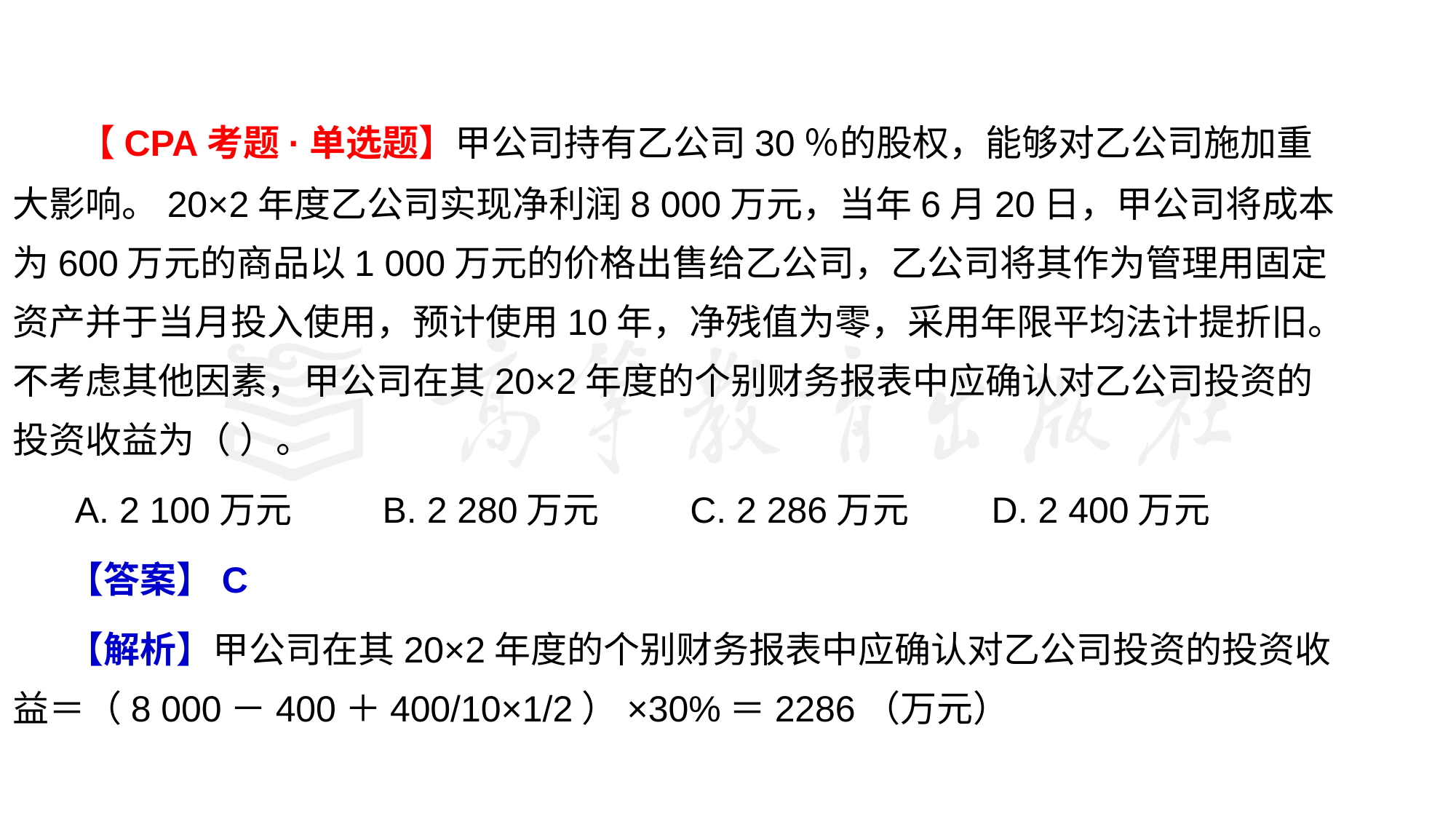

【CPA考题·单选题】甲公司持有乙公司30％的股权，能够对乙公司施加重大影响。20×2年度乙公司实现净利润8 000万元，当年6月20日，甲公司将成本为600万元的商品以1 000万元的价格出售给乙公司，乙公司将其作为管理用固定资产并于当月投入使用，预计使用10年，净残值为零，采用年限平均法计提折旧。不考虑其他因素，甲公司在其20×2年度的个别财务报表中应确认对乙公司投资的投资收益为（ ）。
    A. 2 100万元          B. 2 280万元          C. 2 286万元         D. 2 400万元
   【答案】C
   【解析】甲公司在其20×2年度的个别财务报表中应确认对乙公司投资的投资收益＝（8 000－400＋400/10×1/2）×30%＝2286（万元）